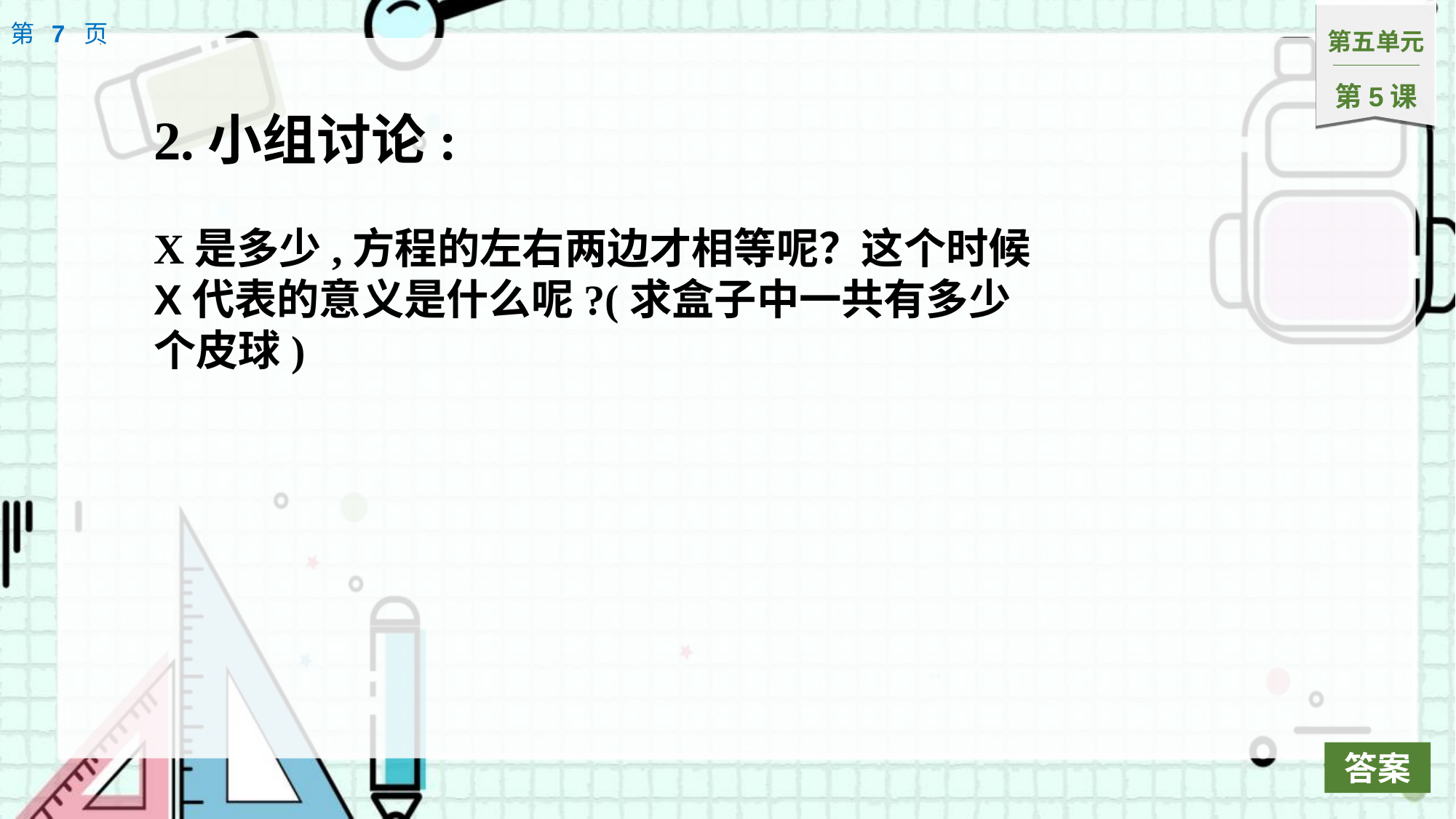

2.小组讨论:

X是多少,方程的左右两边才相等呢？这个时候X代表的意义是什么呢?(求盒子中一共有多少个皮球)
答案